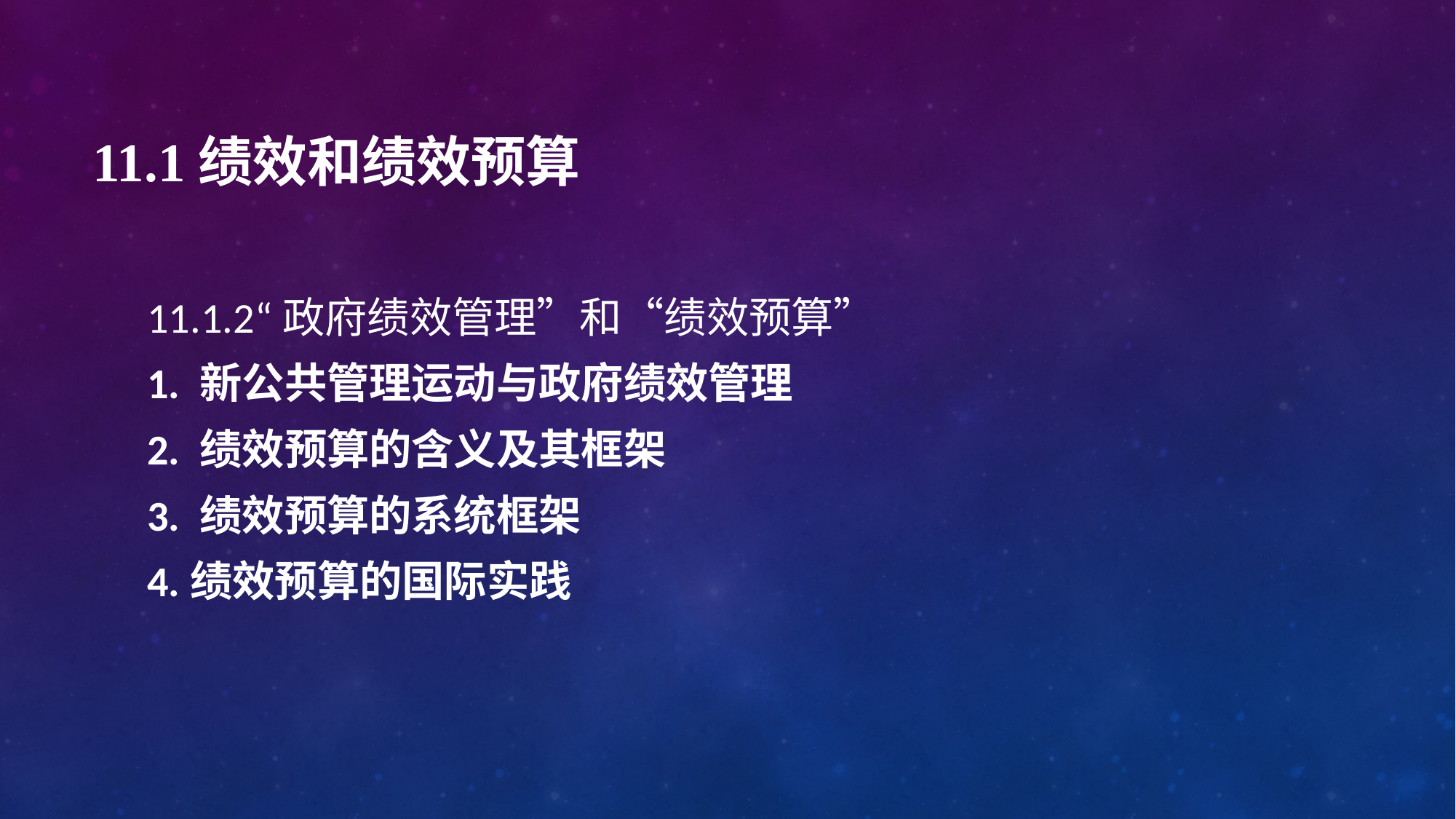

# 11.1绩效和绩效预算
11.1.2“政府绩效管理”和“绩效预算”
1. 新公共管理运动与政府绩效管理
2. 绩效预算的含义及其框架
3. 绩效预算的系统框架
4.绩效预算的国际实践